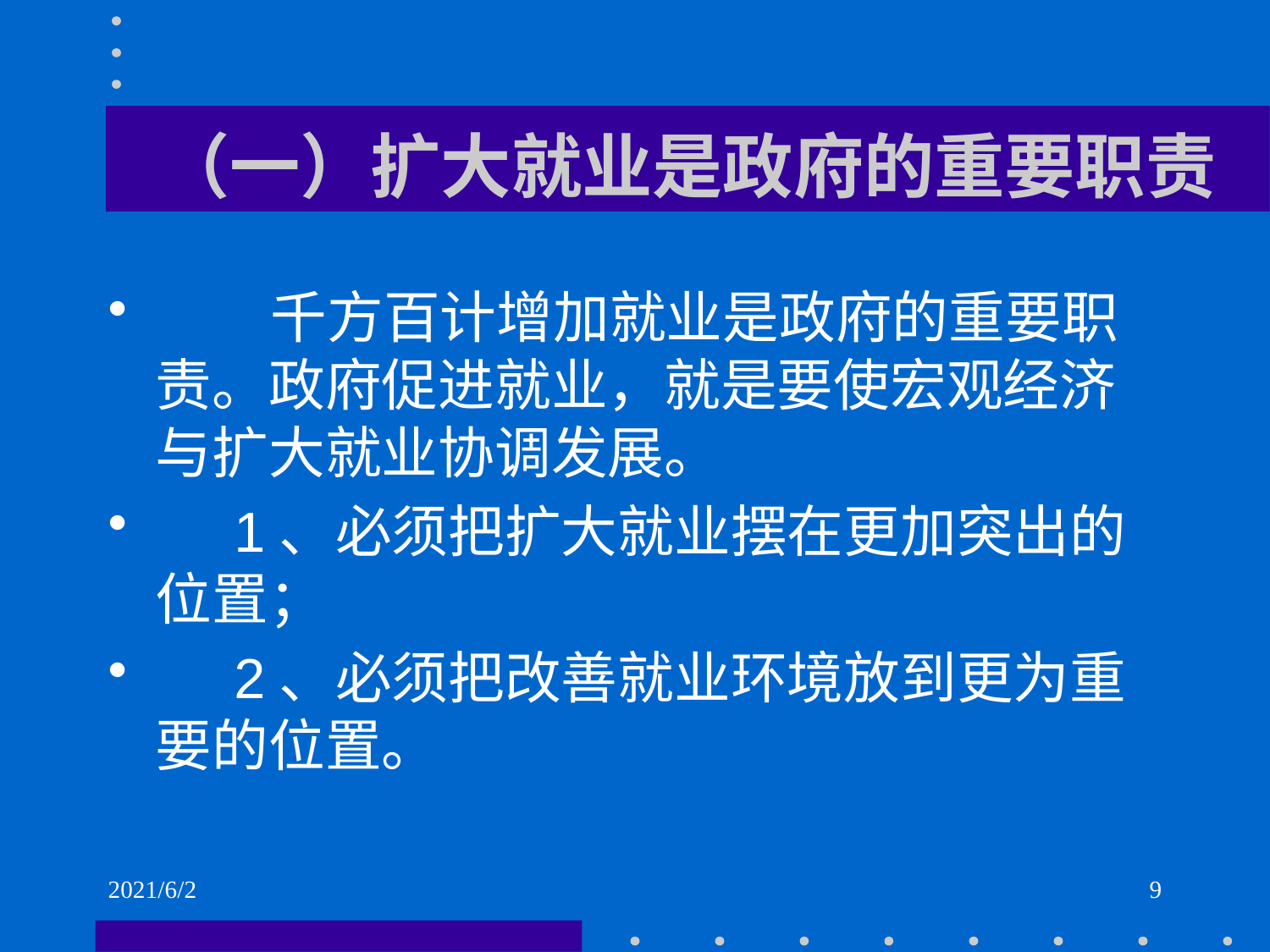

# （一）扩大就业是政府的重要职责
        千方百计增加就业是政府的重要职责。政府促进就业，就是要使宏观经济与扩大就业协调发展。
     1、必须把扩大就业摆在更加突出的位置；
     2、必须把改善就业环境放到更为重要的位置。
2021/6/2
9